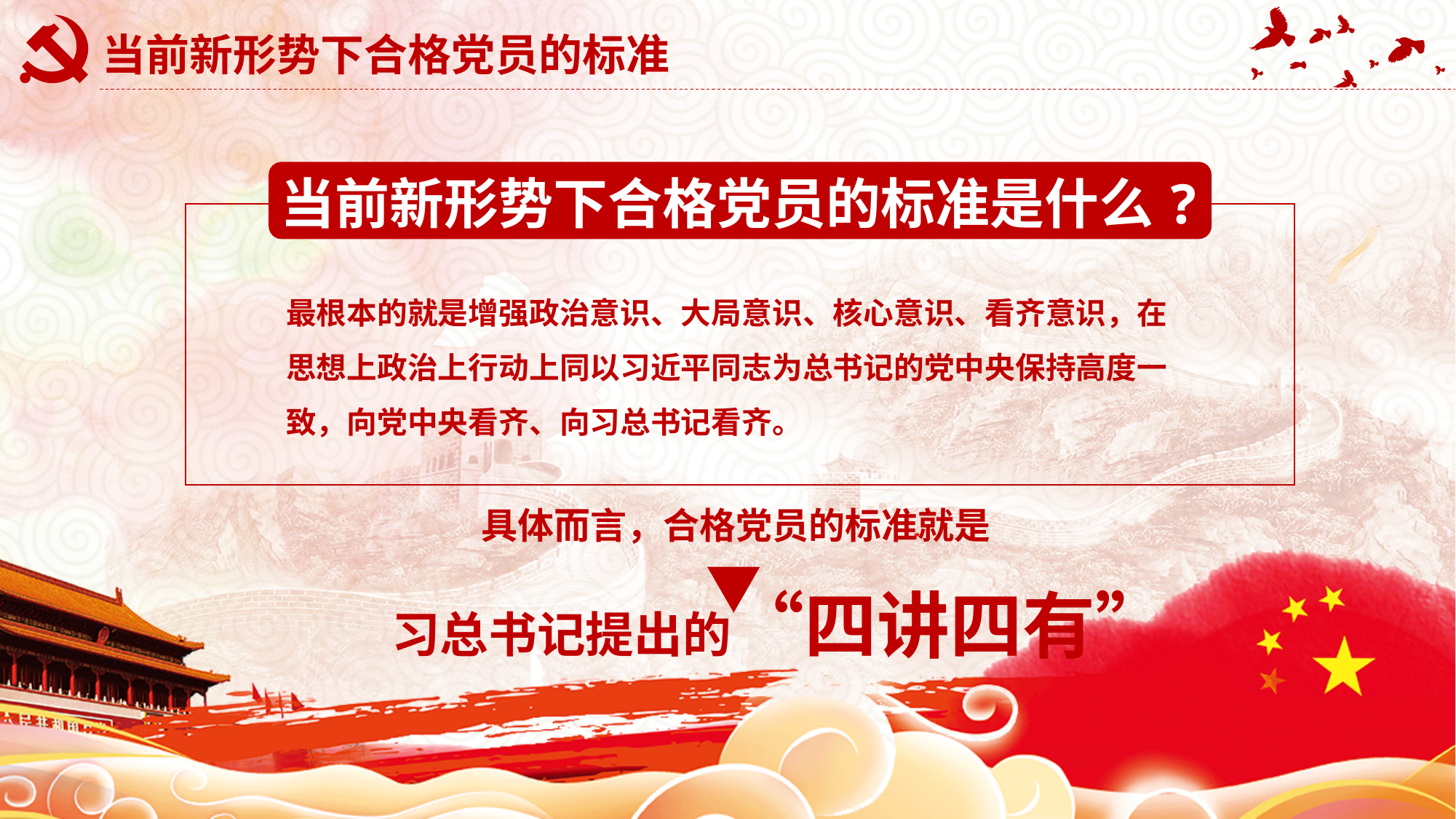

# 当前新形势下合格党员的标准

当前新形势下合格党员的标准是什么?

最根本的就是增强政治意识、大局意识、核心意识、看齐意识，在思想上政治上行动上同以习近平同志为总书记的党中央保持高度一致，向党中央看齐、向习总书记看齐。
具体而言，合格党员的标准就是

习总书记提出的“四讲四有”
延迟符可删除